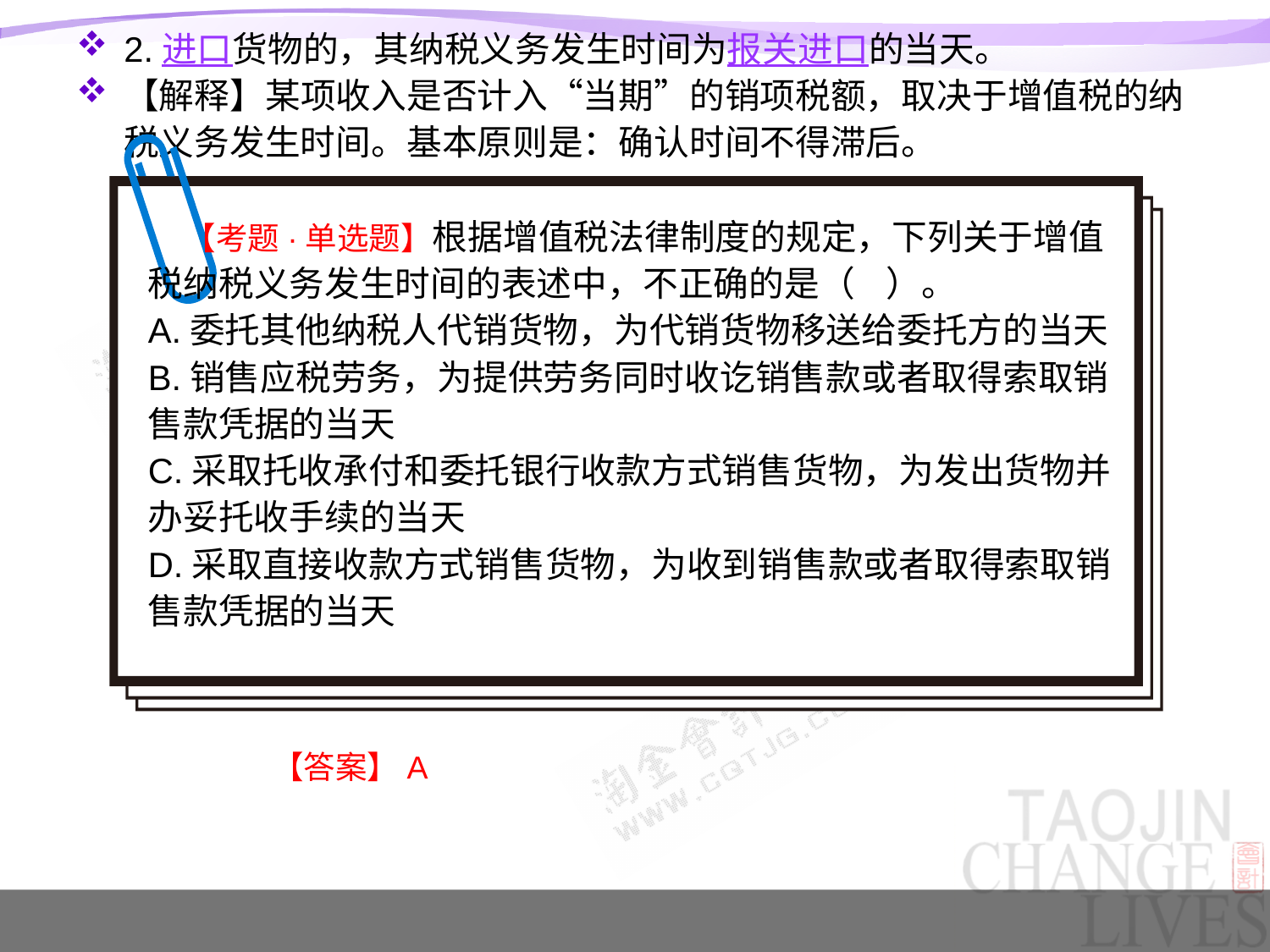

2.进口货物的，其纳税义务发生时间为报关进口的当天。
【解释】某项收入是否计入“当期”的销项税额，取决于增值税的纳税义务发生时间。基本原则是：确认时间不得滞后。

   【考题·单选题】根据增值税法律制度的规定，下列关于增值税纳税义务发生时间的表述中，不正确的是（    ）。
A.委托其他纳税人代销货物，为代销货物移送给委托方的当天
B.销售应税劳务，为提供劳务同时收讫销售款或者取得索取销售款凭据的当天
C.采取托收承付和委托银行收款方式销售货物，为发出货物并办妥托收手续的当天
D.采取直接收款方式销售货物，为收到销售款或者取得索取销售款凭据的当天
【答案】A